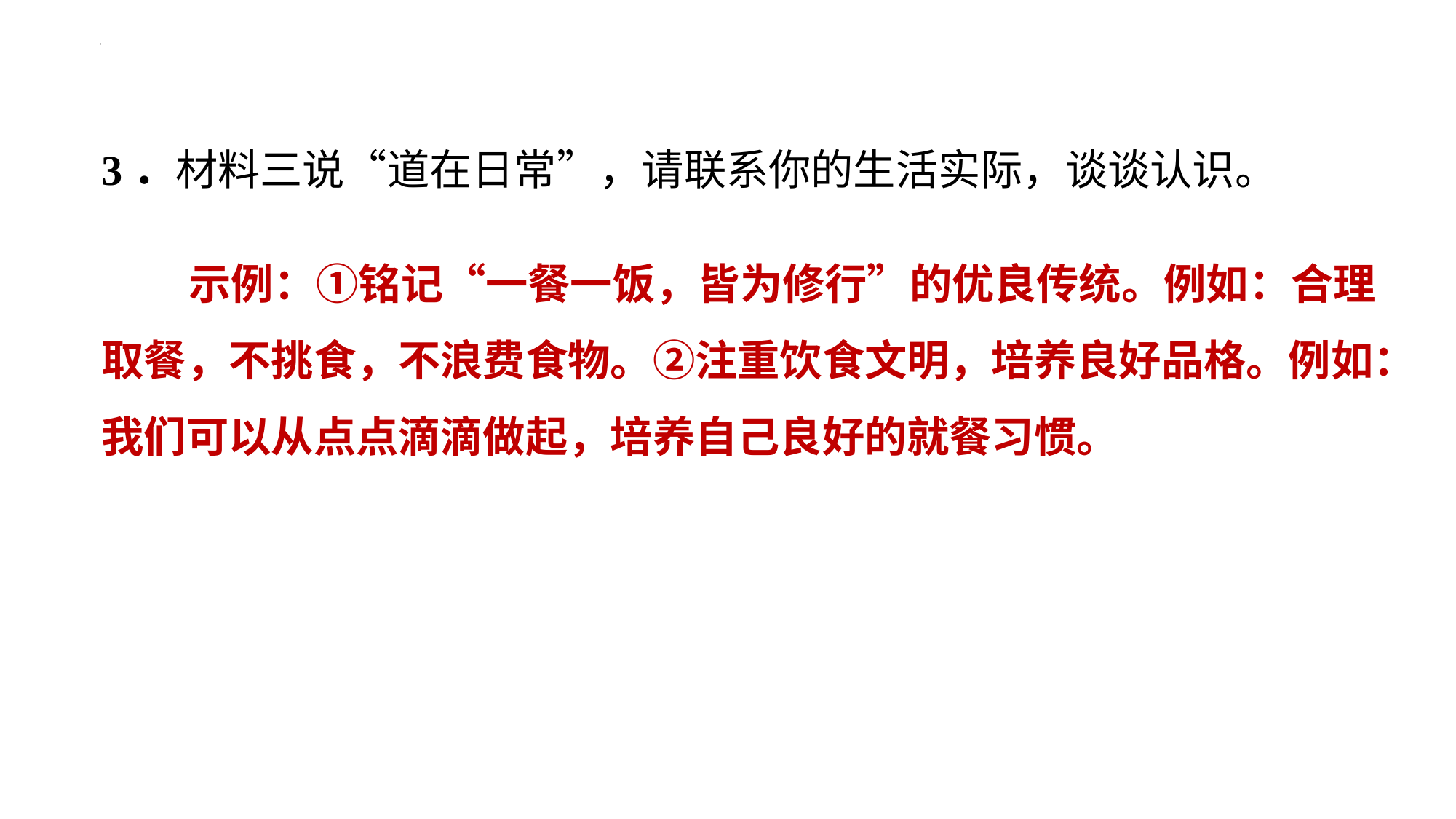

#

3．材料三说“道在日常”，请联系你的生活实际，谈谈认识。
        示例：①铭记“一餐一饭，皆为修行”的优良传统。例如：合理取餐，不挑食，不浪费食物。②注重饮食文明，培养良好品格。例如：我们可以从点点滴滴做起，培养自己良好的就餐习惯。